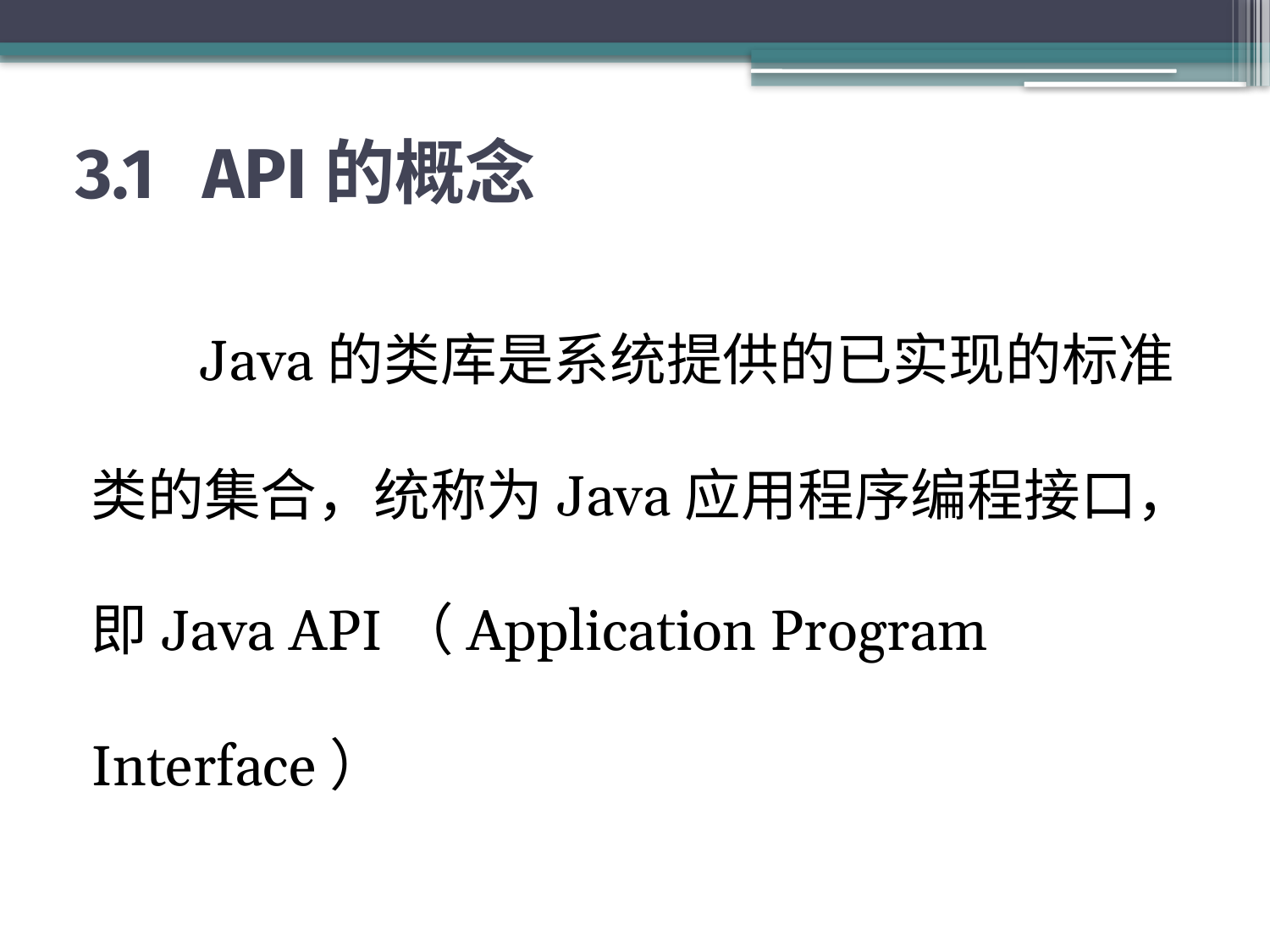

# 3.1	API的概念
        Java的类库是系统提供的已实现的标准类的集合，统称为Java应用程序编程接口，即Java API（Application Program Interface）